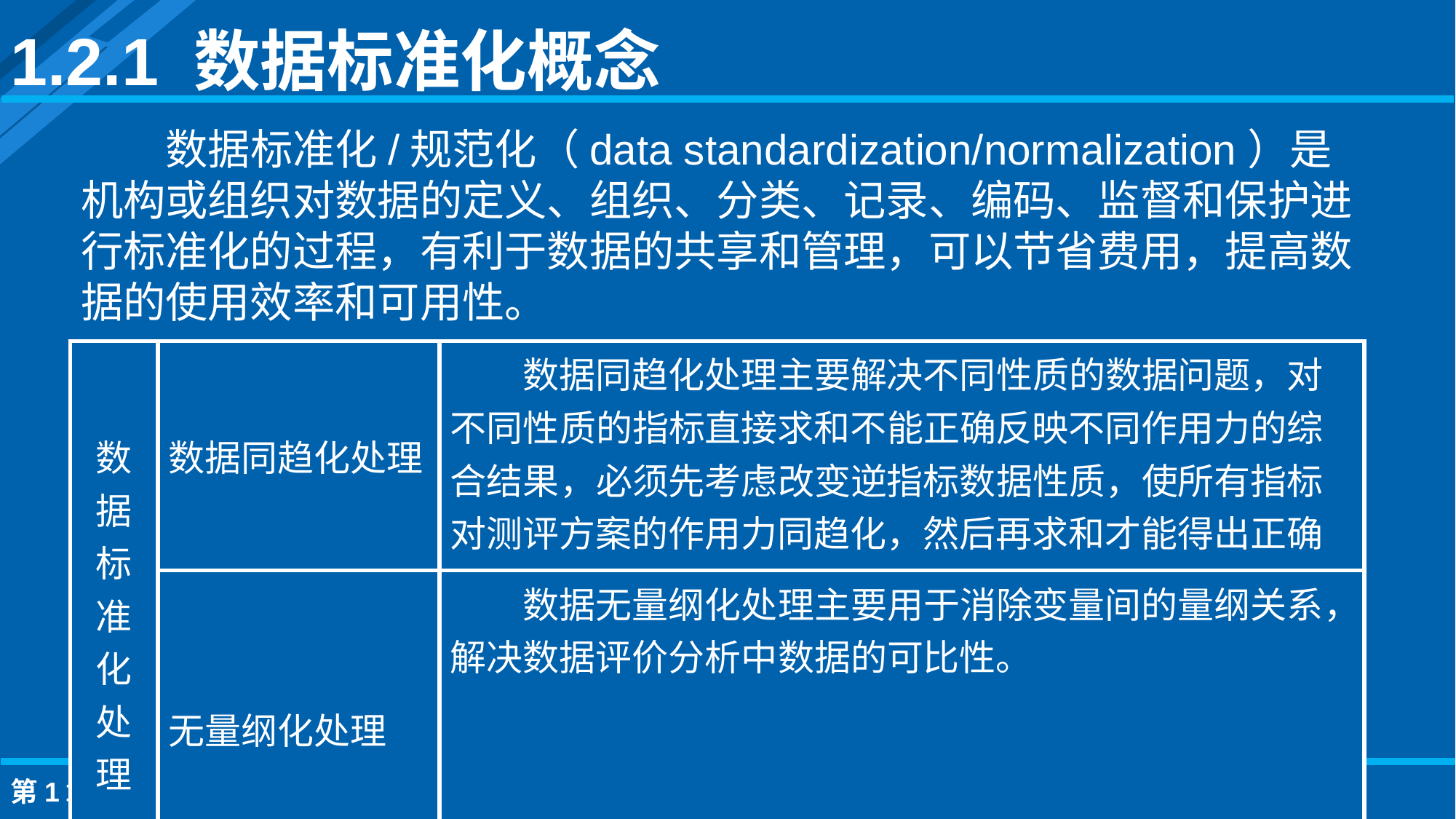

1.2.1 数据标准化概念

数据标准化/规范化（data standardization/normalization）是机构或组织对数据的定义、组织、分类、记录、编码、监督和保护进行标准化的过程，有利于数据的共享和管理，可以节省费用，提高数据的使用效率和可用性。
| 数据标准化处理 | 数据同趋化处理 | 数据同趋化处理主要解决不同性质的数据问题，对不同性质的指标直接求和不能正确反映不同作用力的综合结果，必须先考虑改变逆指标数据性质，使所有指标对测评方案的作用力同趋化，然后再求和才能得出正确结果。 |
| --- | --- | --- |
|  | 无量纲化处理 | 数据无量纲化处理主要用于消除变量间的量纲关系，解决数据评价分析中数据的可比性。 |
第1章 数据清洗概述